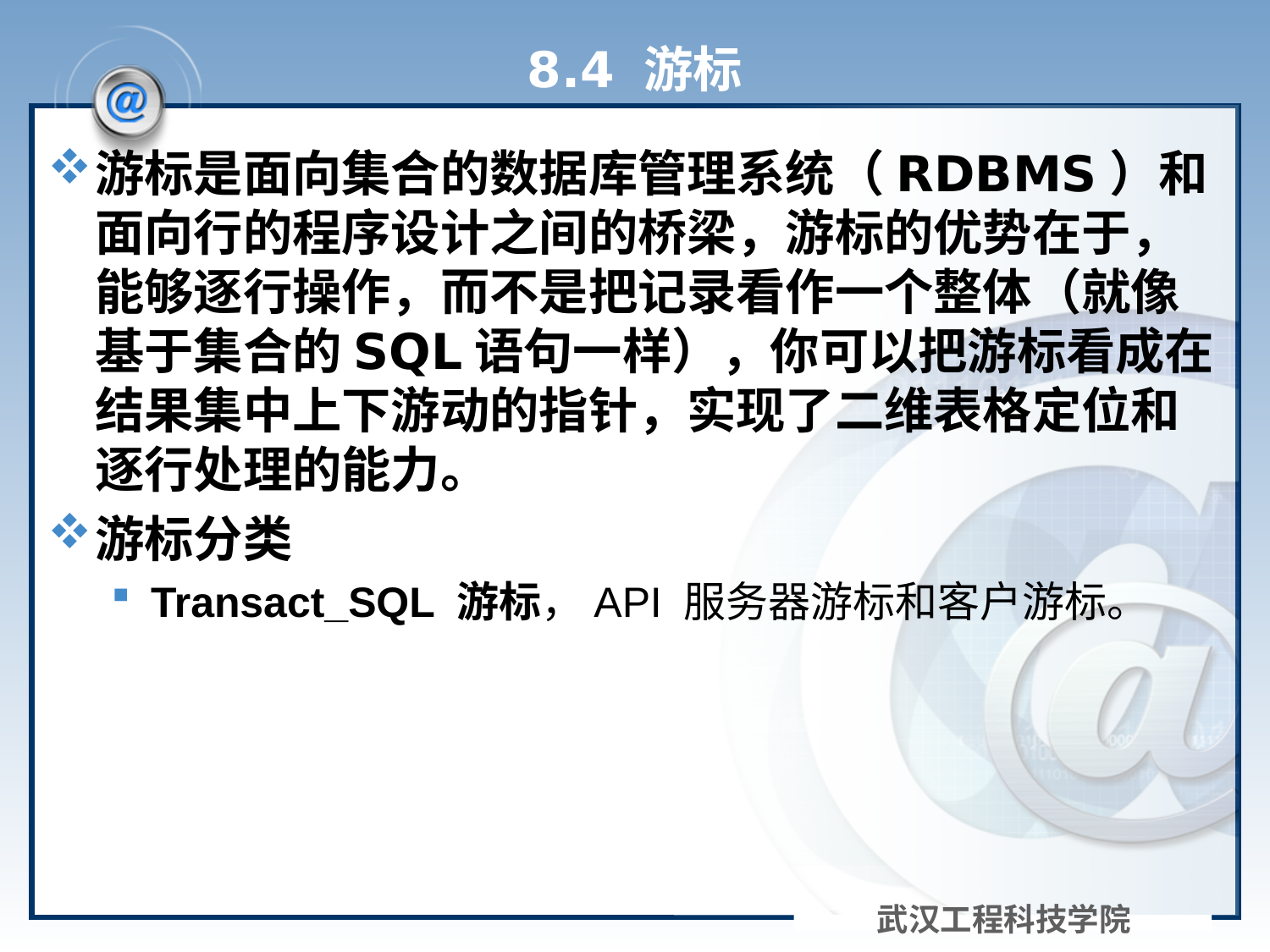

# 8.4 游标
游标是面向集合的数据库管理系统（RDBMS）和面向行的程序设计之间的桥梁，游标的优势在于，能够逐行操作，而不是把记录看作一个整体（就像基于集合的SQL语句一样），你可以把游标看成在结果集中上下游动的指针，实现了二维表格定位和逐行处理的能力。
游标分类
Transact_SQL 游标，API 服务器游标和客户游标。

武汉工程科技学院